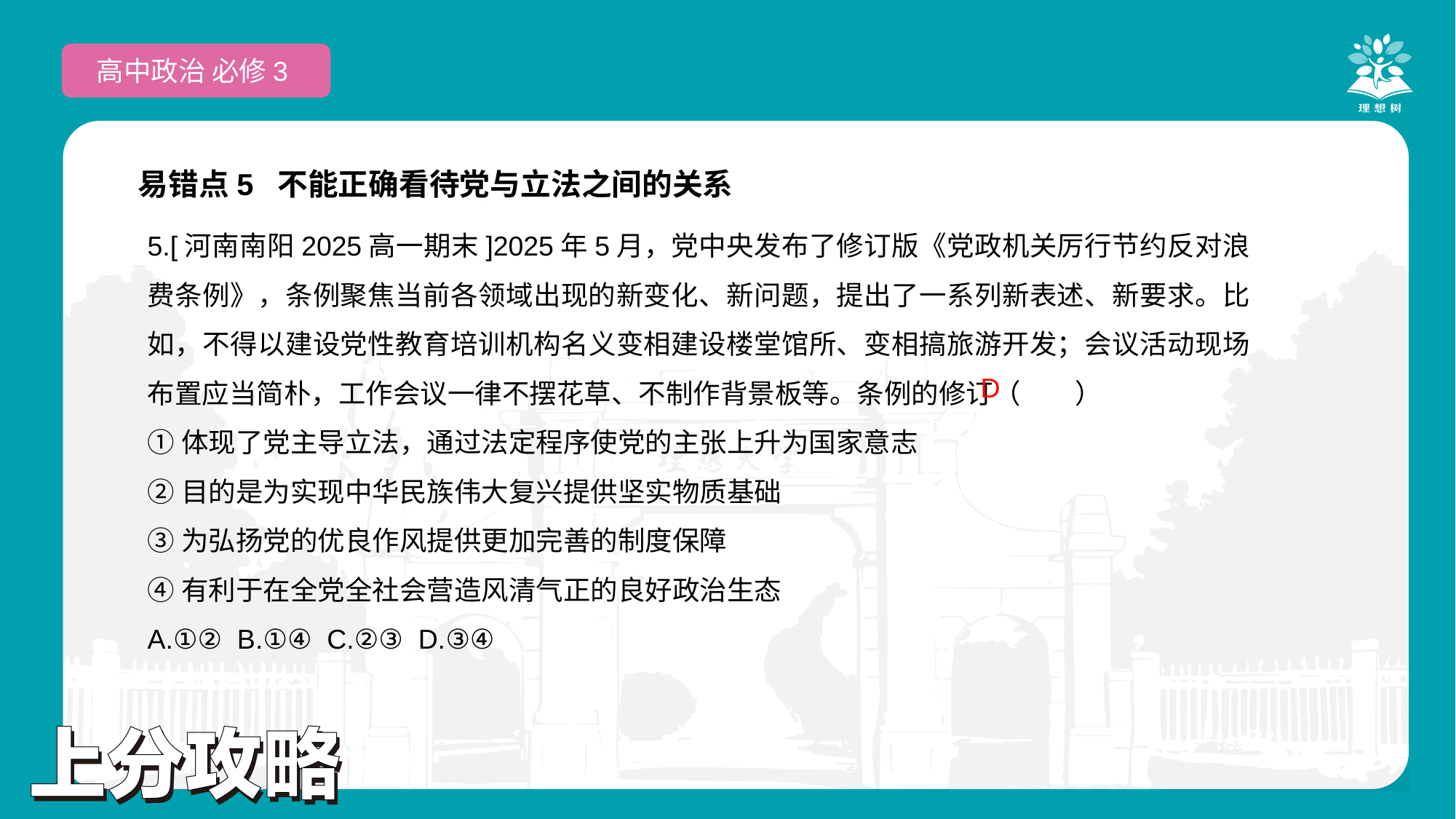

高中政治 必修3
易错点5  不能正确看待党与立法之间的关系
5.[河南南阳2025高一期末]2025年5月，党中央发布了修订版《党政机关厉行节约反对浪费条例》，条例聚焦当前各领域出现的新变化、新问题，提出了一系列新表述、新要求。比如，不得以建设党性教育培训机构名义变相建设楼堂馆所、变相搞旅游开发；会议活动现场布置应当简朴，工作会议一律不摆花草、不制作背景板等。条例的修订（　　）
①体现了党主导立法，通过法定程序使党的主张上升为国家意志
②目的是为实现中华民族伟大复兴提供坚实物质基础
③为弘扬党的优良作风提供更加完善的制度保障
④有利于在全党全社会营造风清气正的良好政治生态
A.①②  B.①④  C.②③  D.③④
D